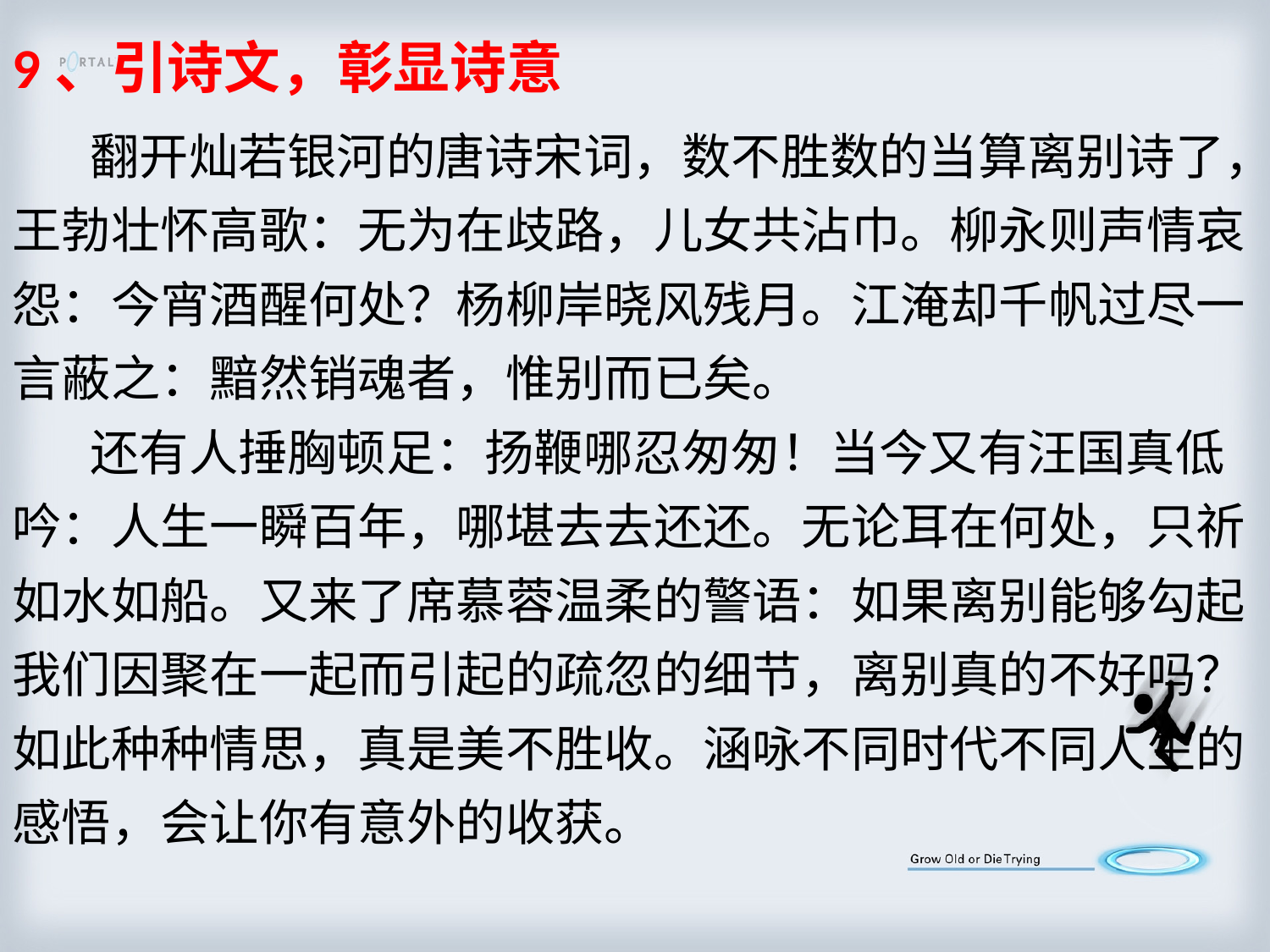

9、引诗文，彰显诗意
      翻开灿若银河的唐诗宋词，数不胜数的当算离别诗了，王勃壮怀高歌：无为在歧路，儿女共沾巾。柳永则声情哀怨：今宵酒醒何处？杨柳岸晓风残月。江淹却千帆过尽一言蔽之：黯然销魂者，惟别而已矣。
      还有人捶胸顿足：扬鞭哪忍匆匆！当今又有汪国真低吟：人生一瞬百年，哪堪去去还还。无论耳在何处，只祈如水如船。又来了席慕蓉温柔的警语：如果离别能够勾起我们因聚在一起而引起的疏忽的细节，离别真的不好吗？如此种种情思，真是美不胜收。涵咏不同时代不同人生的感悟，会让你有意外的收获。